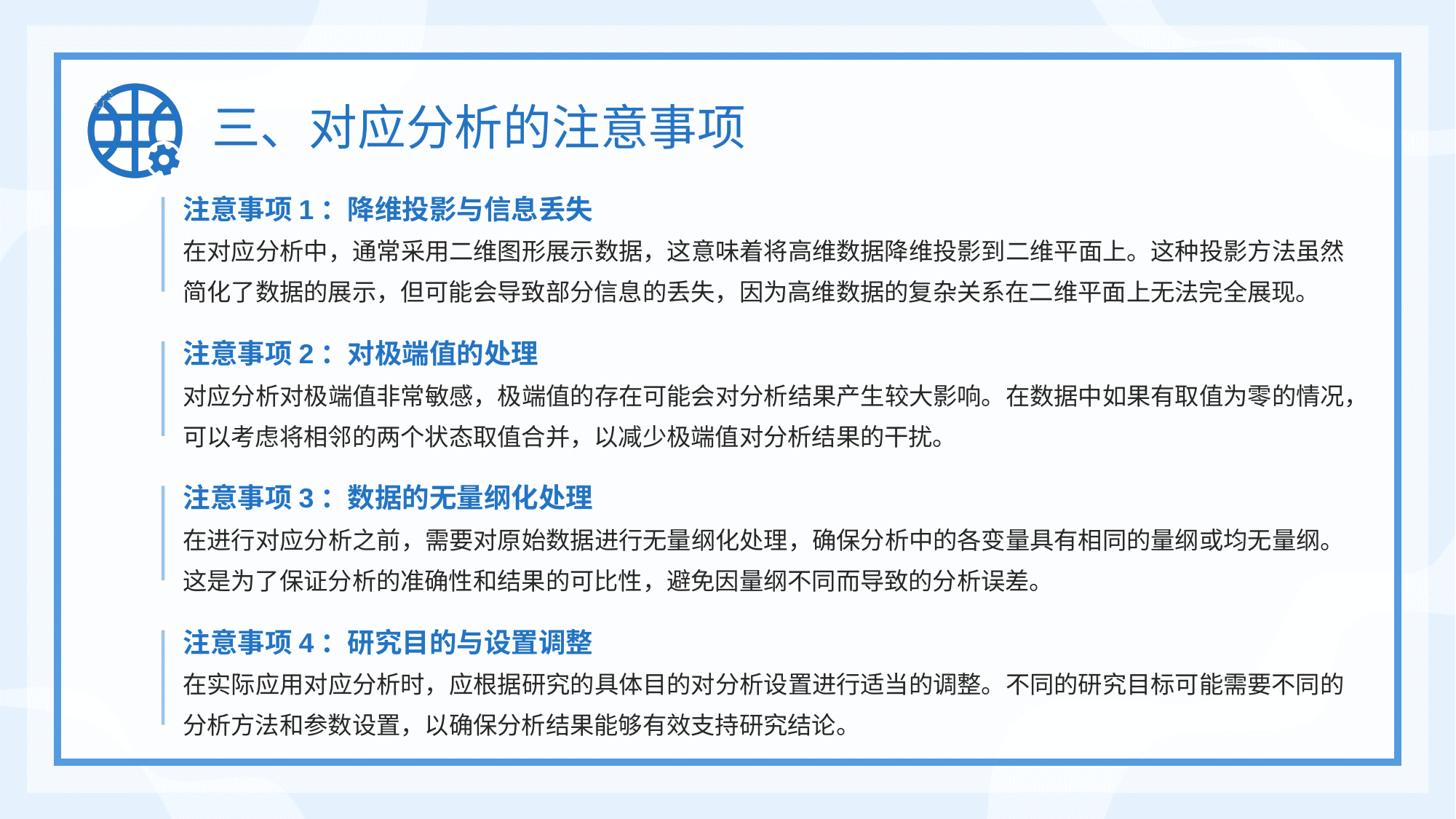

三、对应分析的注意事项
注意事项1：降维投影与信息丢失

在对应分析中，通常采用二维图形展示数据，这意味着将高维数据降维投影到二维平面上。这种投影方法虽然简化了数据的展示，但可能会导致部分信息的丢失，因为高维数据的复杂关系在二维平面上无法完全展现。
注意事项2：对极端值的处理

对应分析对极端值非常敏感，极端值的存在可能会对分析结果产生较大影响。在数据中如果有取值为零的情况，可以考虑将相邻的两个状态取值合并，以减少极端值对分析结果的干扰。
注意事项3：数据的无量纲化处理

在进行对应分析之前，需要对原始数据进行无量纲化处理，确保分析中的各变量具有相同的量纲或均无量纲。这是为了保证分析的准确性和结果的可比性，避免因量纲不同而导致的分析误差。
注意事项4：研究目的与设置调整

在实际应用对应分析时，应根据研究的具体目的对分析设置进行适当的调整。不同的研究目标可能需要不同的分析方法和参数设置，以确保分析结果能够有效支持研究结论。